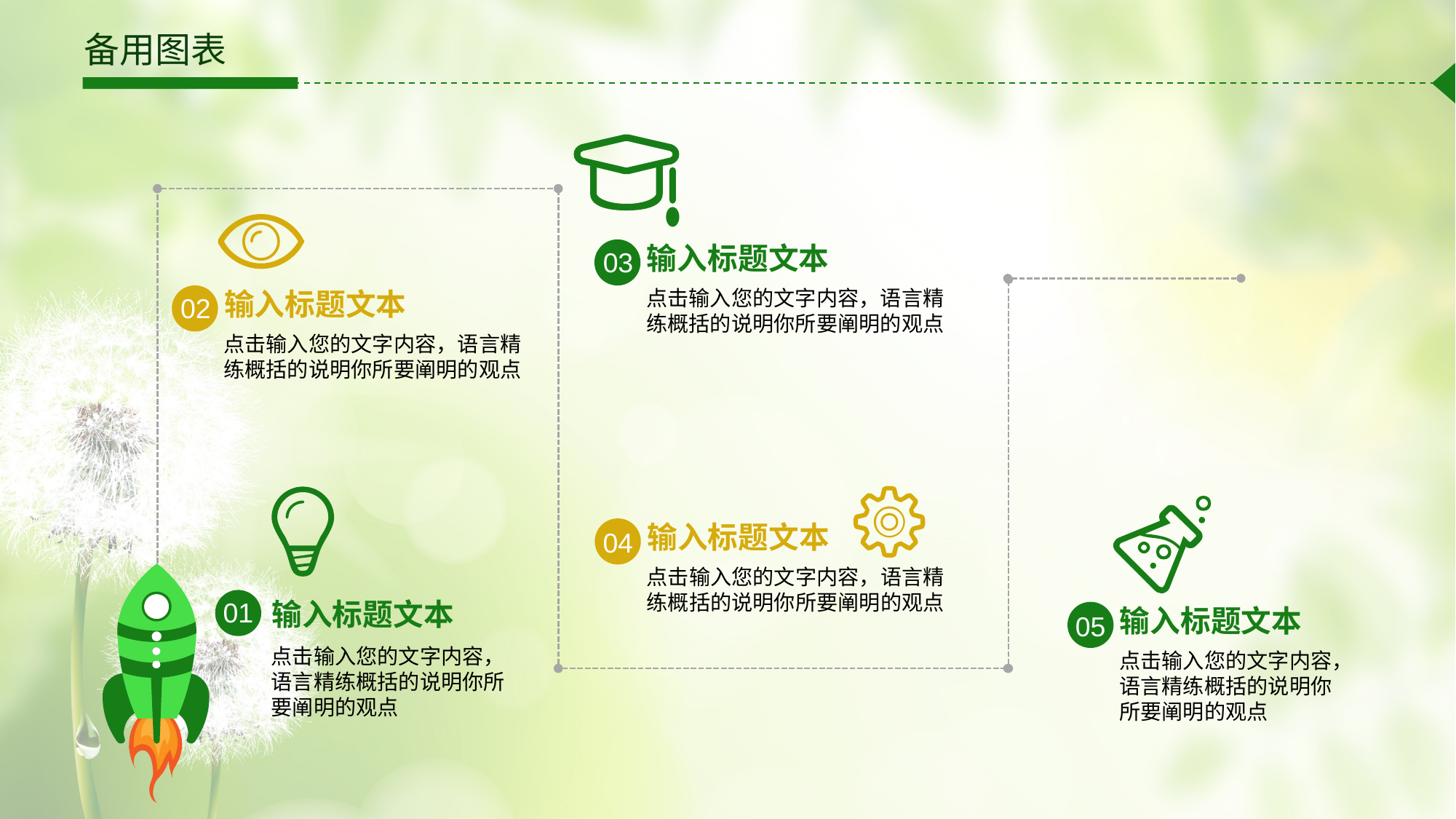

# 备用图表
05

输入标题文本
03
点击输入您的文字内容，语言精练概括的说明你所要阐明的观点

输入标题文本
02
点击输入您的文字内容，语言精练概括的说明你所要阐明的观点

输入标题文本
04

点击输入您的文字内容，语言精练概括的说明你所要阐明的观点

01
输入标题文本

输入标题文本
05
点击输入您的文字内容，语言精练概括的说明你所要阐明的观点
点击输入您的文字内容，语言精练概括的说明你所要阐明的观点